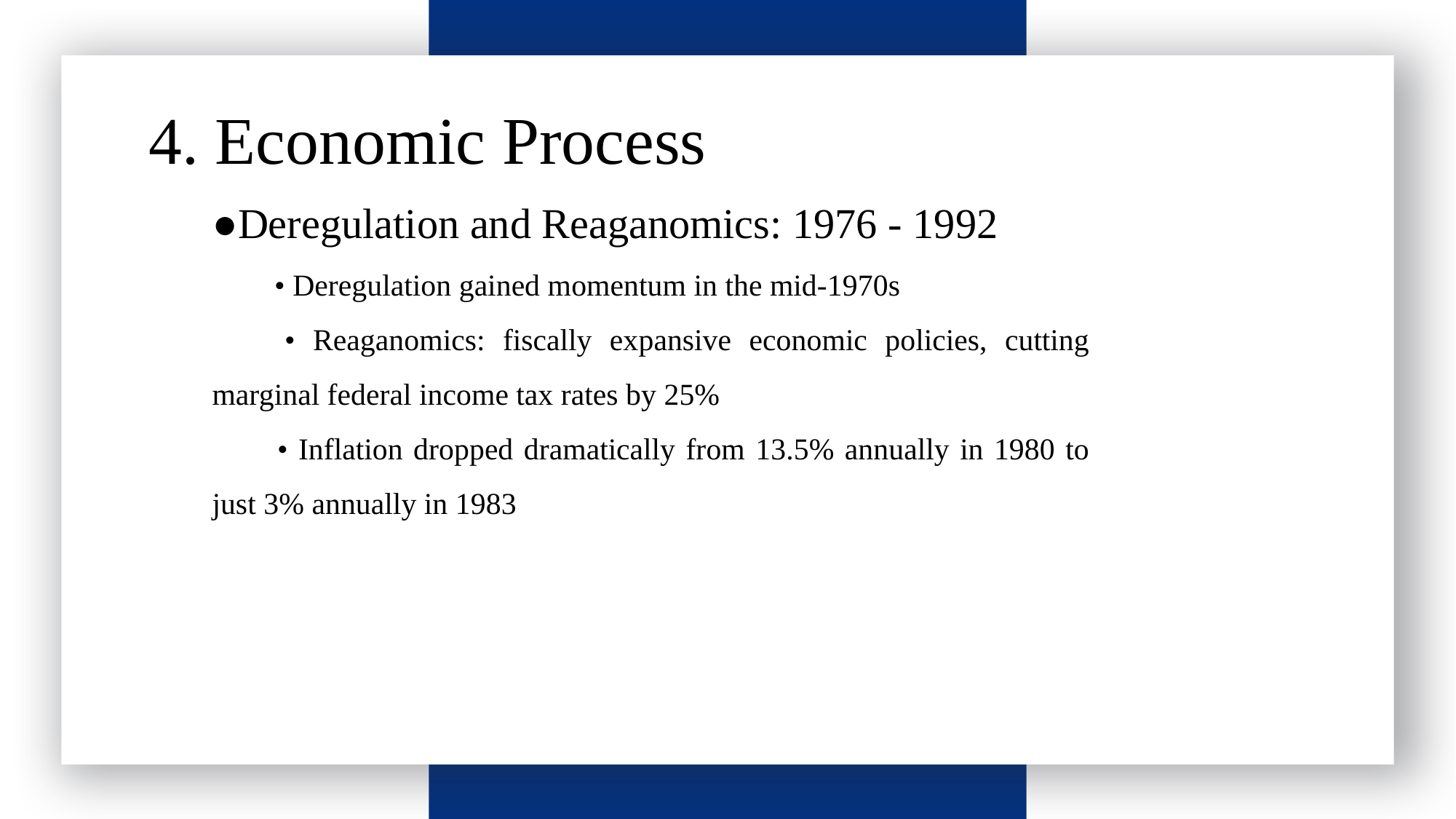

4. Economic Process
请输入标题
●Deregulation and Reaganomics: 1976 - 1992
 • Deregulation gained momentum in the mid-1970s
 • Reaganomics: fiscally expansive economic policies, cutting marginal federal income tax rates by 25%
 • Inflation dropped dramatically from 13.5% annually in 1980 to just 3% annually in 1983